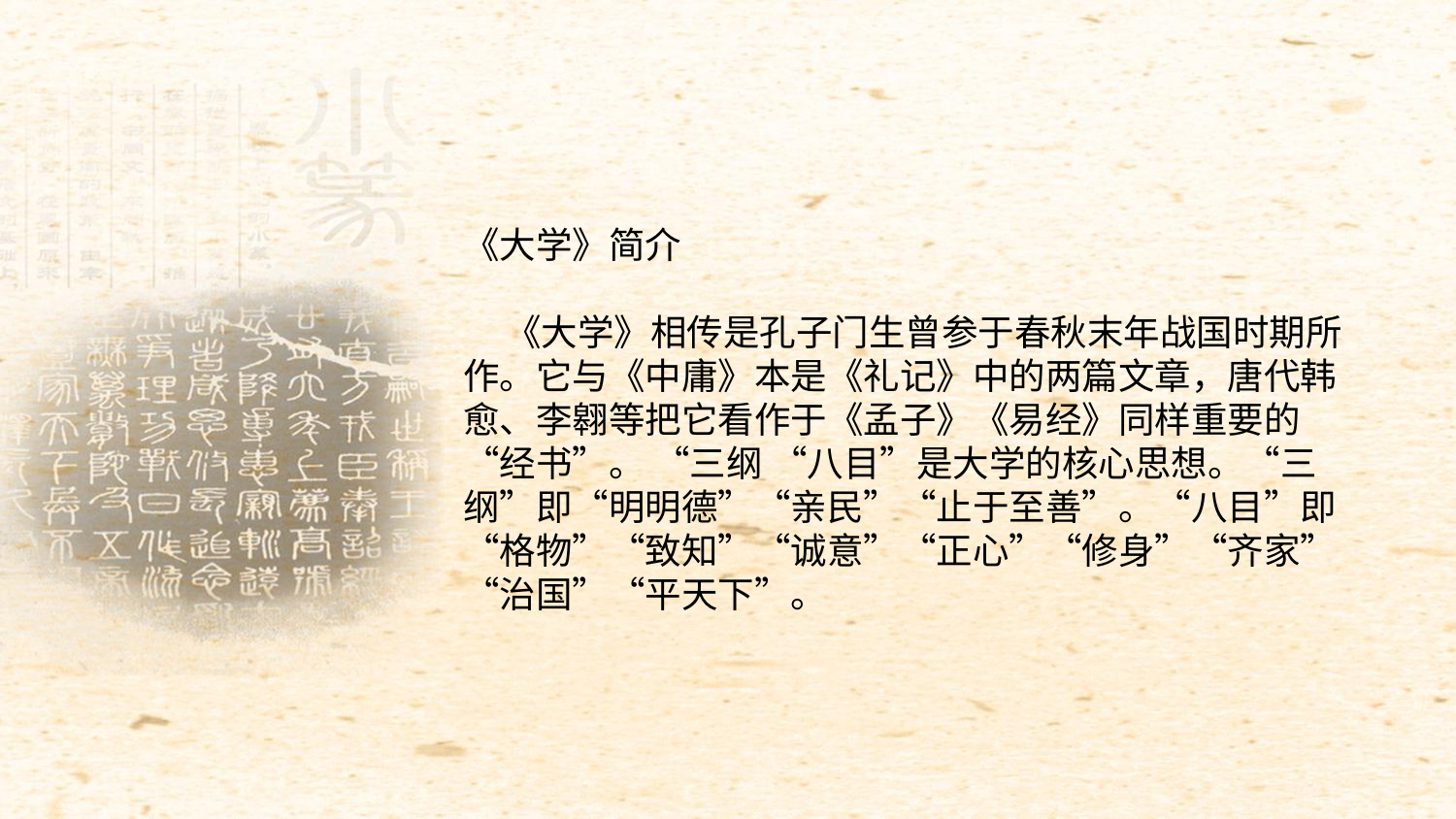

《大学》简介

    《大学》相传是孔子门生曾参于春秋末年战国时期所作。它与《中庸》本是《礼记》中的两篇文章，唐代韩愈、李翱等把它看作于《孟子》《易经》同样重要的“经书”。 “三纲 “八目”是大学的核心思想。“三纲”即“明明德”“亲民”“止于至善”。“八目”即“格物”“致知”“诚意”“正心”“修身”“齐家”“治国”“平天下”。